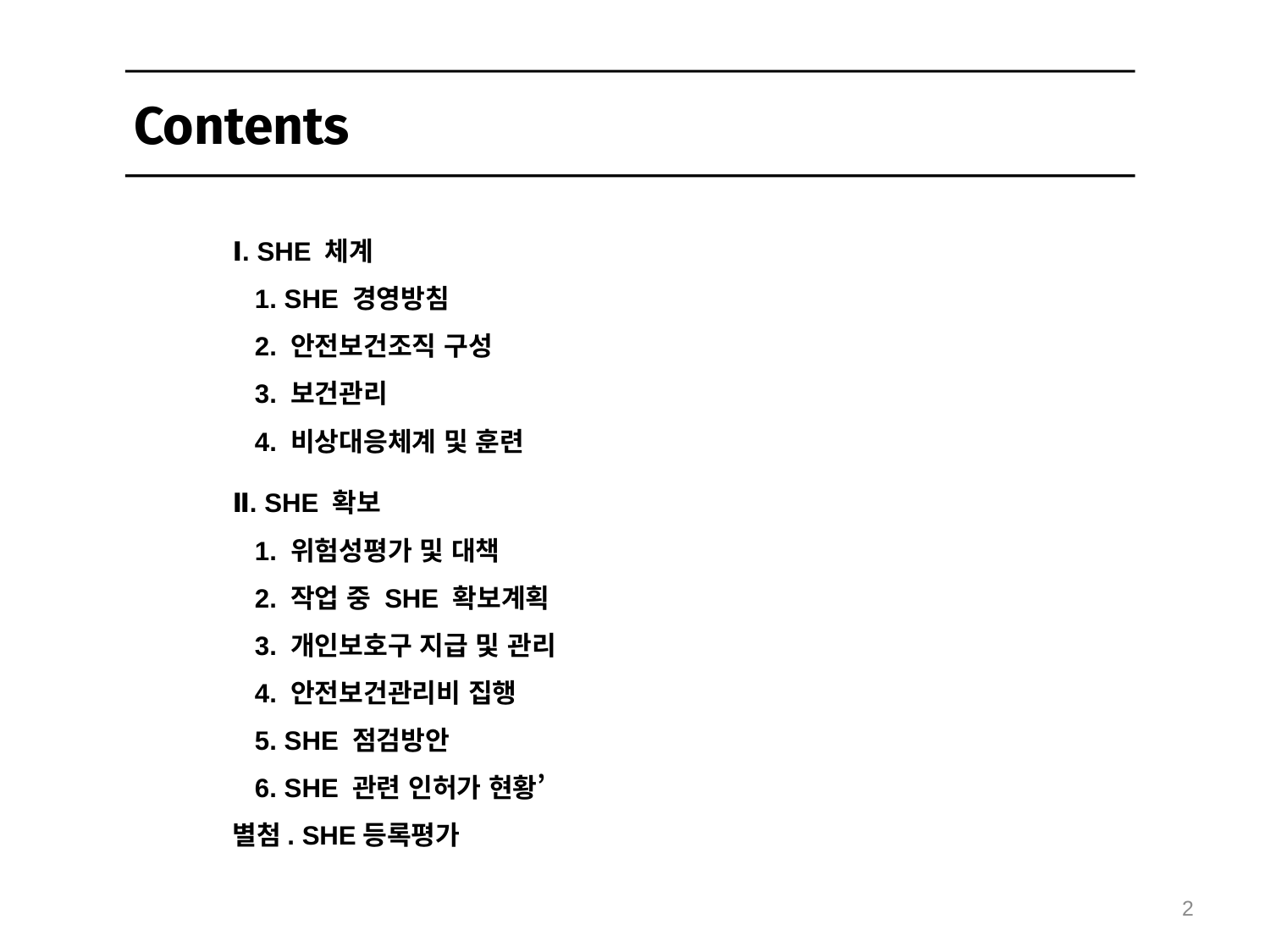

Contents

Ⅰ. SHE 체계
   1. SHE 경영방침
   2. 안전보건조직 구성
   3. 보건관리
   4. 비상대응체계 및 훈련
Ⅱ. SHE 확보
   1. 위험성평가 및 대책
   2. 작업 중 SHE 확보계획
   3. 개인보호구 지급 및 관리
   4. 안전보건관리비 집행
   5. SHE 점검방안
   6. SHE 관련 인허가 현황’
별첨. SHE등록평가
2